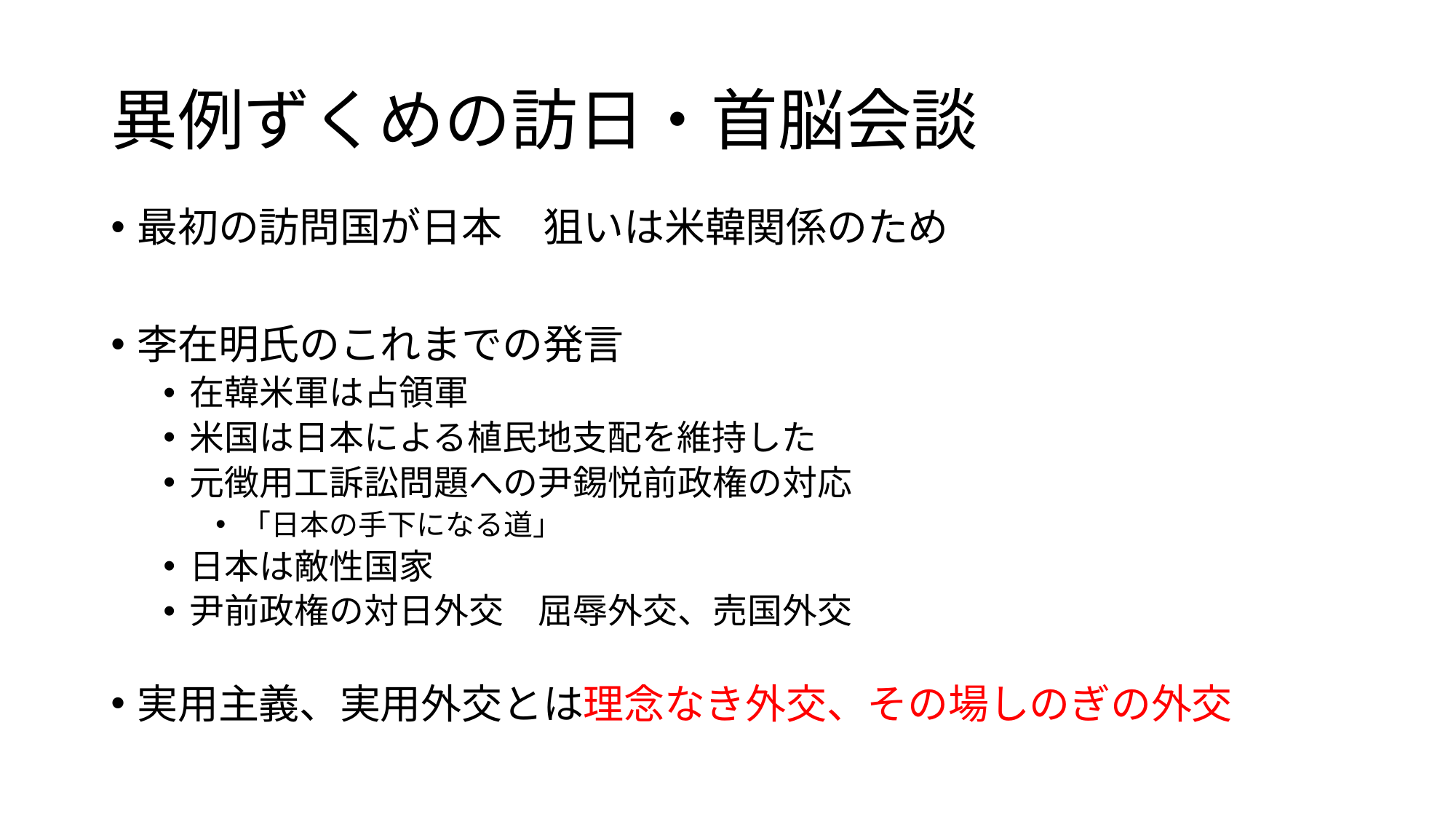

# 異例ずくめの訪日・首脳会談
最初の訪問国が日本　狙いは米韓関係のため

李在明氏のこれまでの発言
在韓米軍は占領軍
米国は日本による植民地支配を維持した
元徴用工訴訟問題への尹錫悦前政権の対応
「日本の手下になる道」
日本は敵性国家
尹前政権の対日外交　屈辱外交、売国外交
実用主義、実用外交とは理念なき外交、その場しのぎの外交